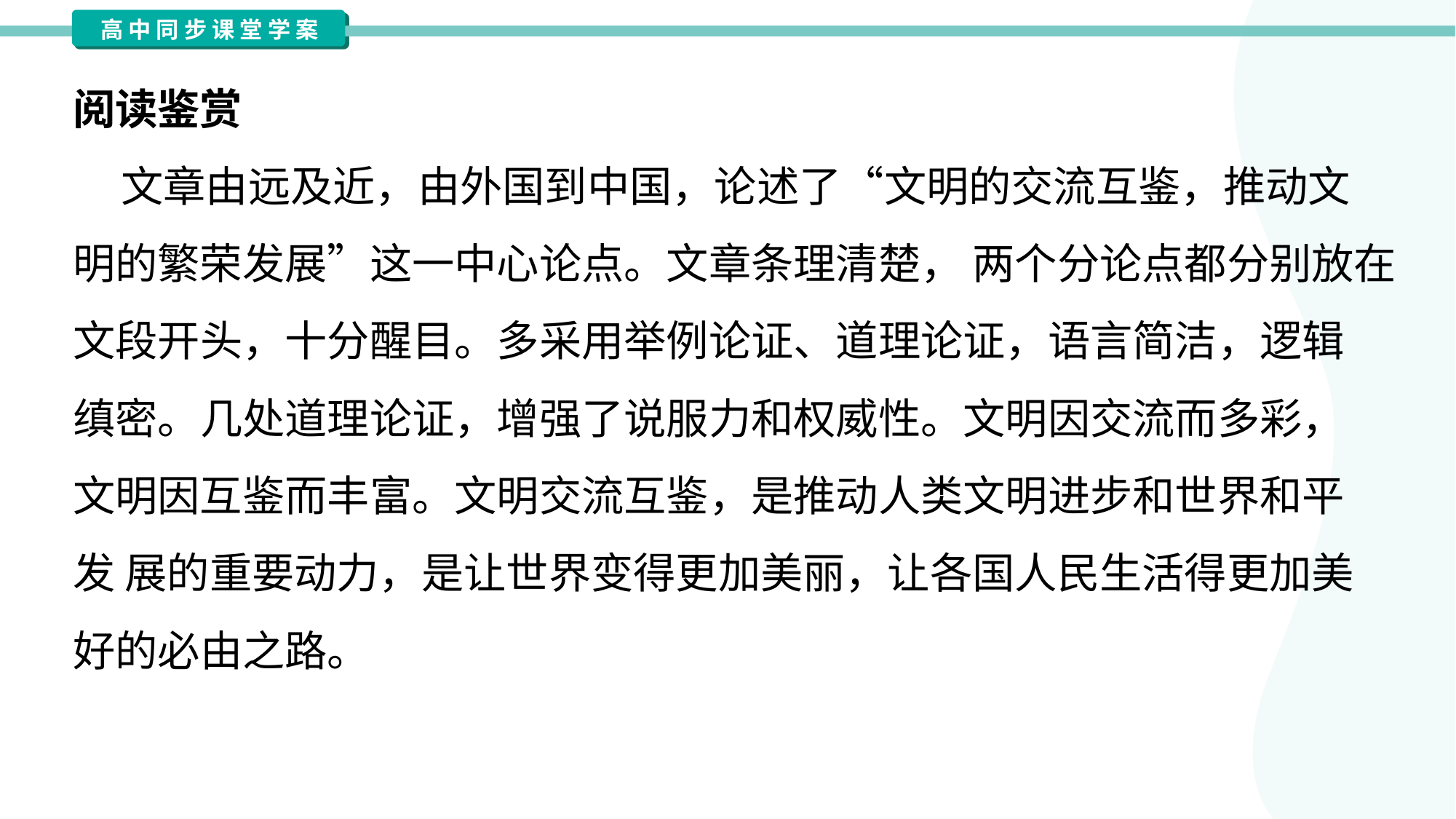

阅读鉴赏
    文章由远及近，由外国到中国，论述了“文明的交流互鉴，推动文
明的繁荣发展”这一中心论点。文章条理清楚， 两个分论点都分别放在
文段开头，十分醒目。多采用举例论证、道理论证，语言简洁，逻辑
缜密。几处道理论证，增强了说服力和权威性。文明因交流而多彩，
文明因互鉴而丰富。文明交流互鉴，是推动人类文明进步和世界和平
发 展的重要动力，是让世界变得更加美丽，让各国人民生活得更加美
好的必由之路。